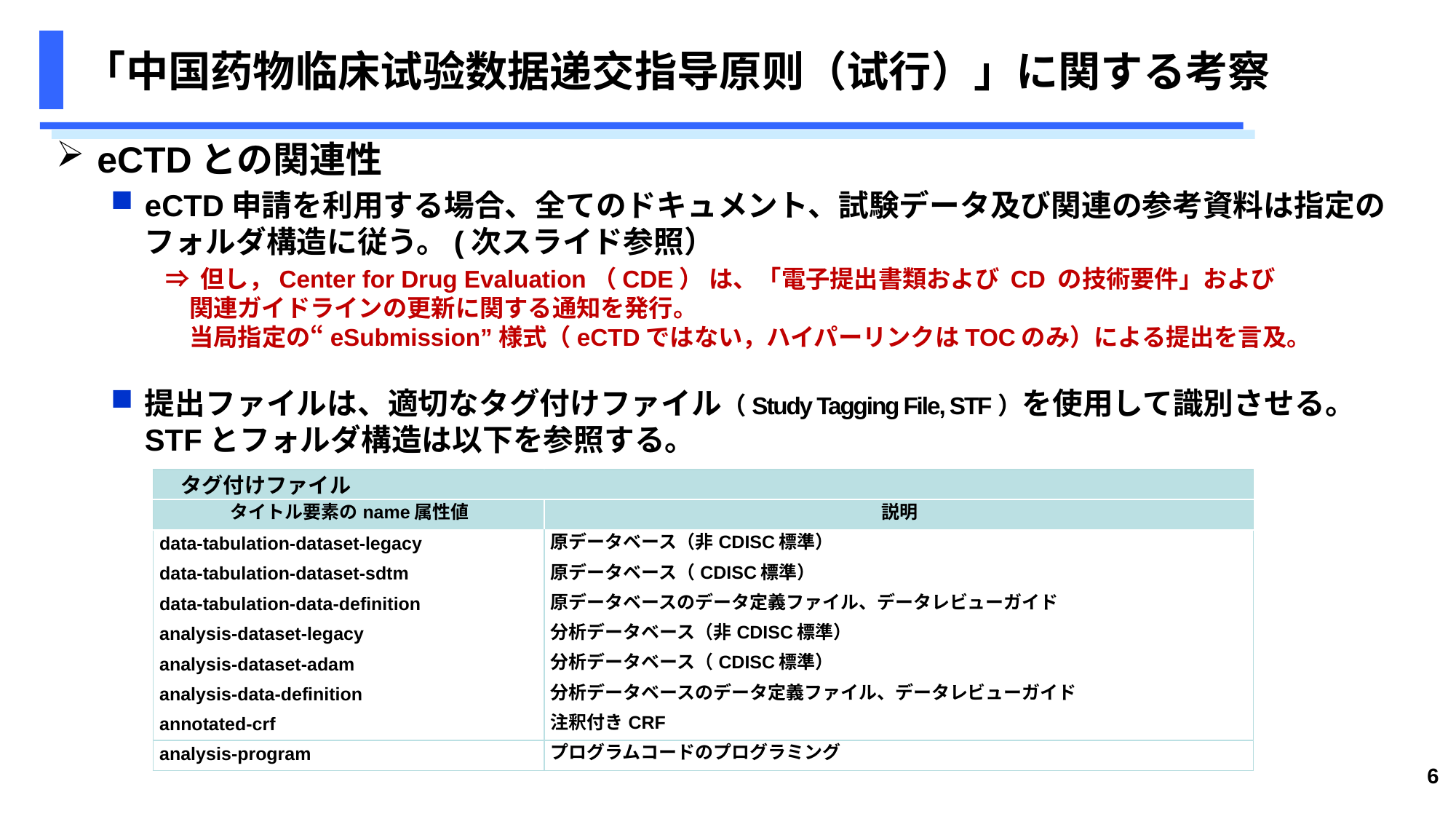

# 「中国药物临床试验数据递交指导原则（试行）」に関する考察
eCTDとの関連性
eCTD申請を利用する場合、全てのドキュメント、試験データ及び関連の参考資料は指定のフォルダ構造に従う。(次スライド参照）
⇒ 但し，Center for Drug Evaluation（CDE） は、「電子提出書類および CD の技術要件」および
　関連ガイドラインの更新に関する通知を発行。
　当局指定の“eSubmission”様式（eCTDではない，ハイパーリンクはTOCのみ）による提出を言及。
提出ファイルは、適切なタグ付けファイル（Study Tagging File, STF）を使用して識別させる。
STFとフォルダ構造は以下を参照する。

| タグ付けファイル |  |
| --- | --- |
| タイトル要素のname属性値 | 説明 |
| data-tabulation-dataset-legacy | 原データベース（非CDISC標準） |
| data-tabulation-dataset-sdtm | 原データベース（CDISC標準） |
| data-tabulation-data-definition | 原データベースのデータ定義ファイル、データレビューガイド |
| analysis-dataset-legacy | 分析データベース（非CDISC標準） |
| analysis-dataset-adam | 分析データベース（CDISC標準） |
| analysis-data-definition | 分析データベースのデータ定義ファイル、データレビューガイド |
| annotated-crf | 注釈付きCRF |
| analysis-program | プログラムコードのプログラミング |
6